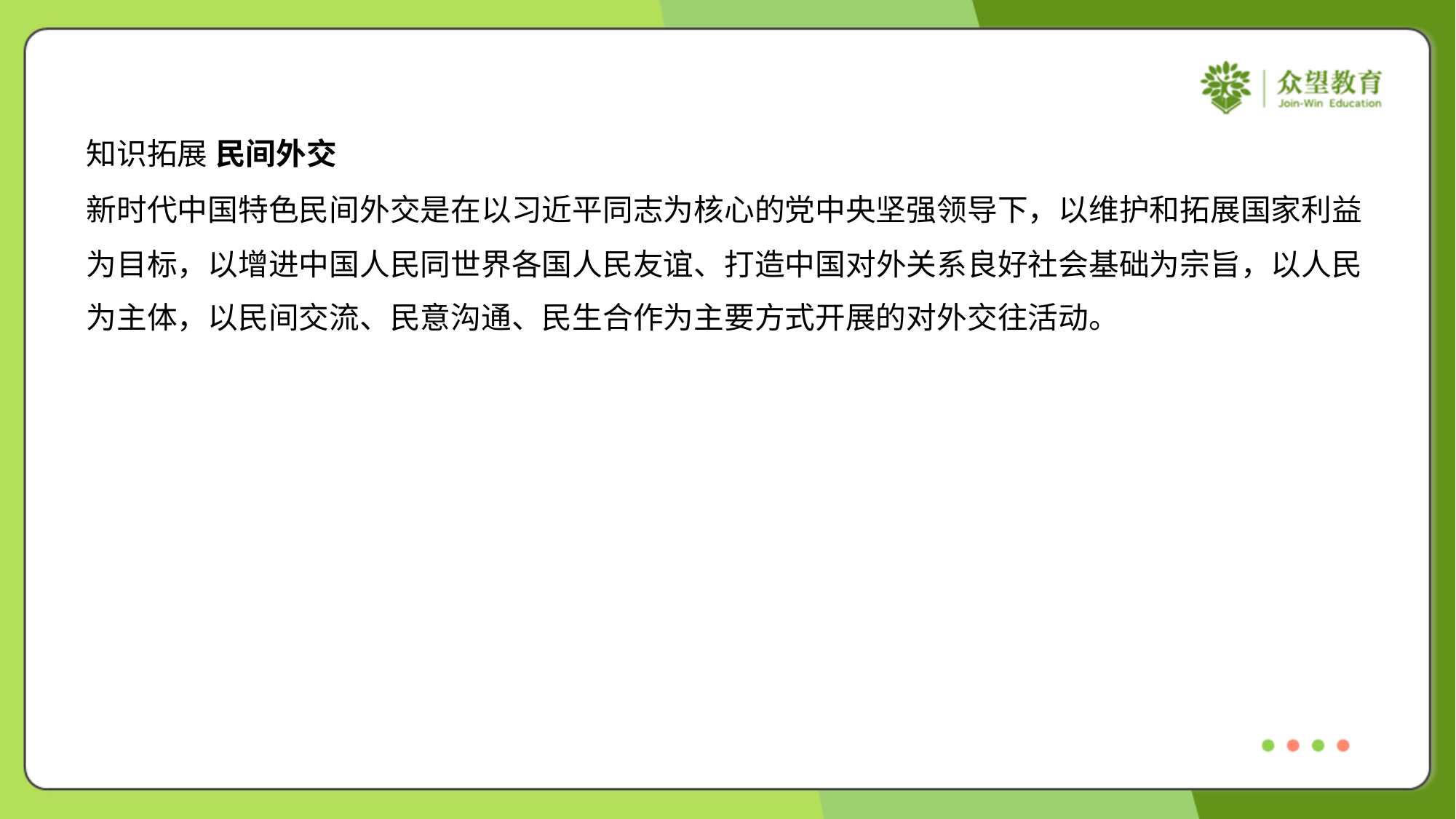

知识拓展 民间外交
新时代中国特色民间外交是在以习近平同志为核心的党中央坚强领导下，以维护和拓展国家利益
为目标，以增进中国人民同世界各国人民友谊、打造中国对外关系良好社会基础为宗旨，以人民
为主体，以民间交流、民意沟通、民生合作为主要方式开展的对外交往活动。